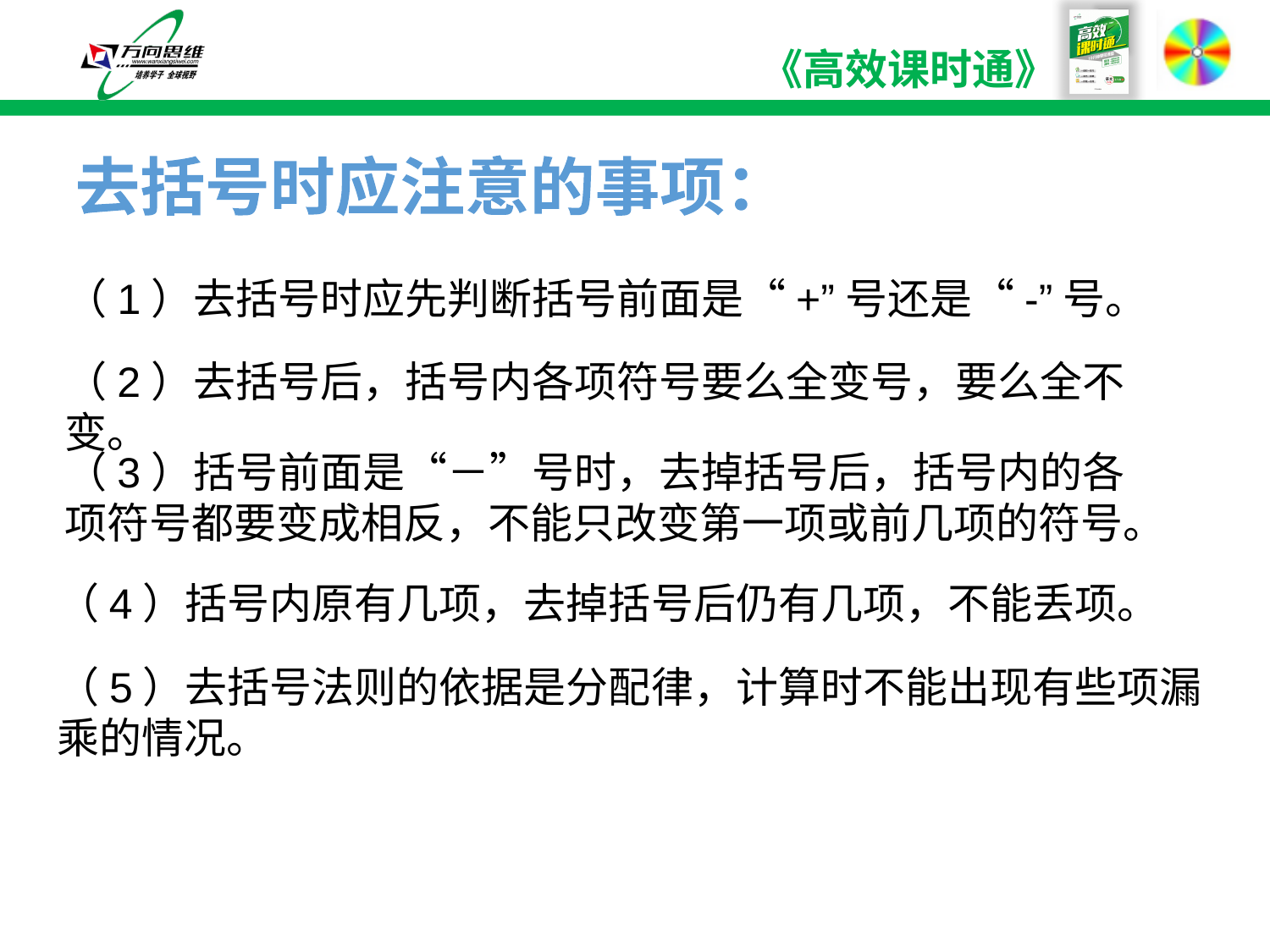

去括号时应注意的事项：
（1）去括号时应先判断括号前面是“+”号还是“-”号。
（2）去括号后，括号内各项符号要么全变号，要么全不变。
（3）括号前面是“－”号时，去掉括号后，括号内的各项符号都要变成相反，不能只改变第一项或前几项的符号。
（4）括号内原有几项，去掉括号后仍有几项，不能丢项。
（5）去括号法则的依据是分配律，计算时不能出现有些项漏乘的情况。